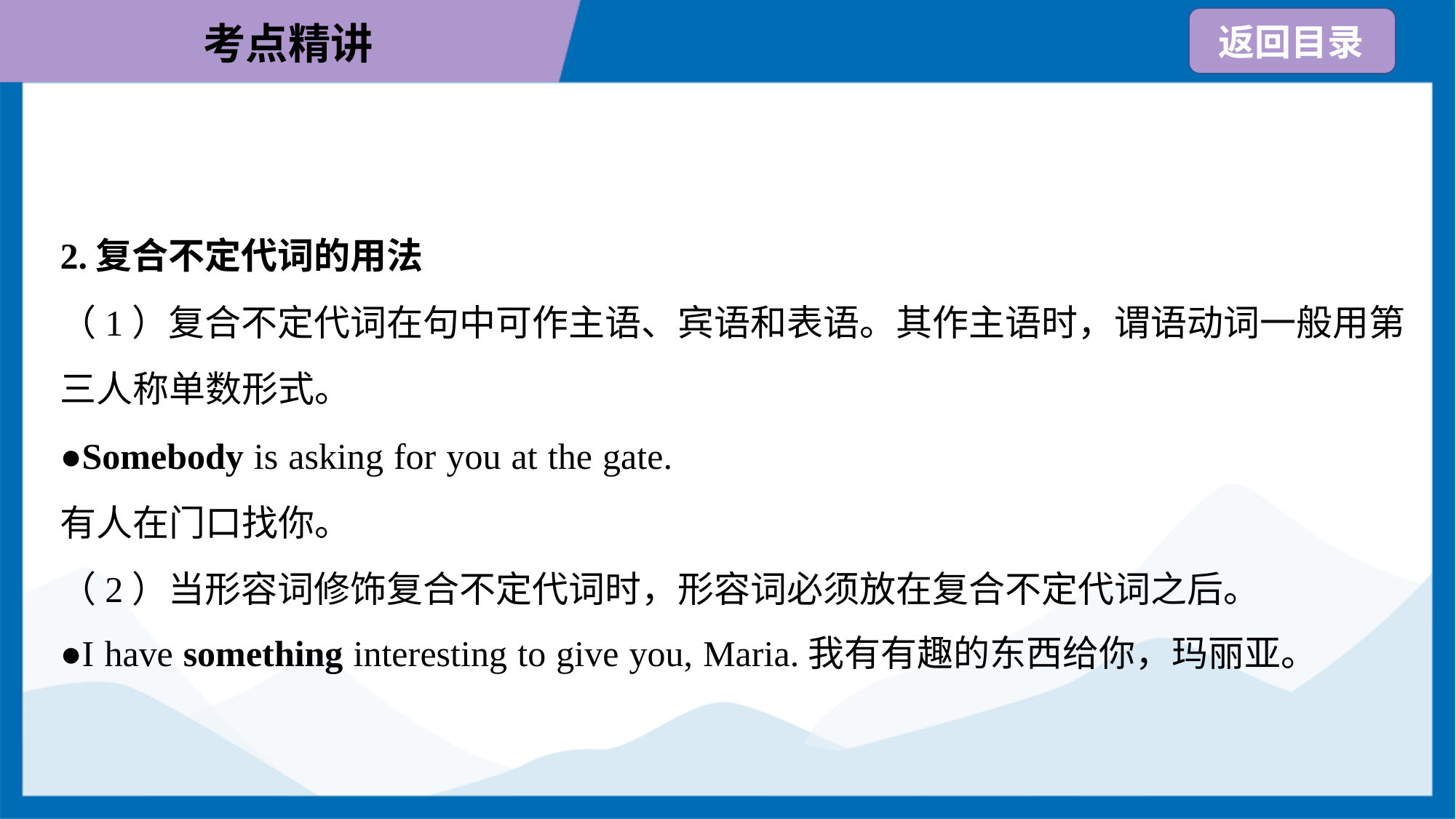

2.复合不定代词的用法
（1）复合不定代词在句中可作主语、宾语和表语。其作主语时，谓语动词一般用第
三人称单数形式。
●Somebody is asking for you at the gate.
有人在门口找你。
（2）当形容词修饰复合不定代词时，形容词必须放在复合不定代词之后。
●I have something interesting to give you, Maria.我有有趣的东西给你，玛丽亚。